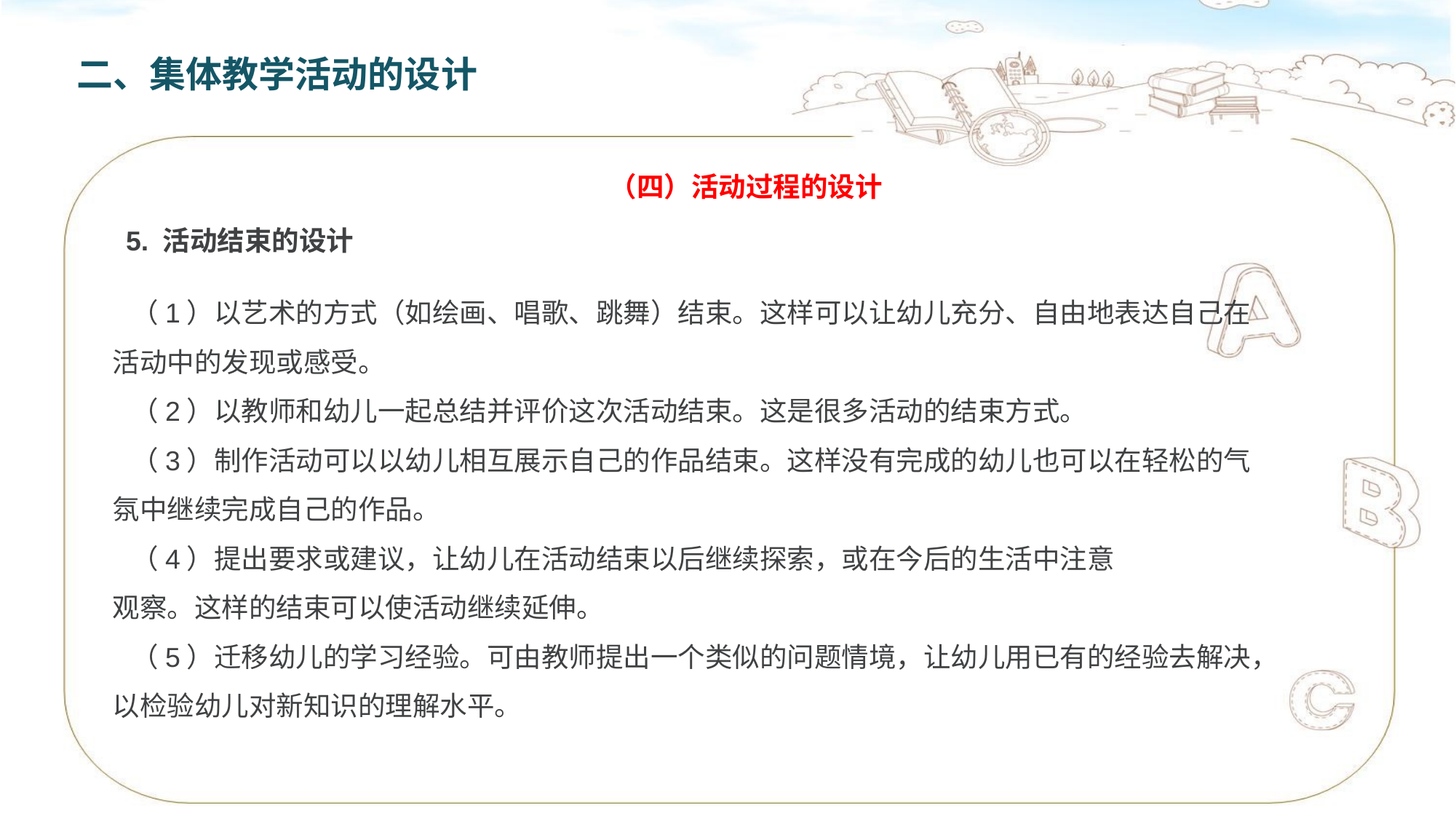

二、集体教学活动的设计
（四）活动过程的设计
5. 活动结束的设计
  （1）以艺术的方式（如绘画、唱歌、跳舞）结束。这样可以让幼儿充分、自由地表达自己在活动中的发现或感受。
  （2）以教师和幼儿一起总结并评价这次活动结束。这是很多活动的结束方式。
  （3）制作活动可以以幼儿相互展示自己的作品结束。这样没有完成的幼儿也可以在轻松的气氛中继续完成自己的作品。
  （4）提出要求或建议，让幼儿在活动结束以后继续探索，或在今后的生活中注意
观察。这样的结束可以使活动继续延伸。
  （5）迁移幼儿的学习经验。可由教师提出一个类似的问题情境，让幼儿用已有的经验去解决，以检验幼儿对新知识的理解水平。